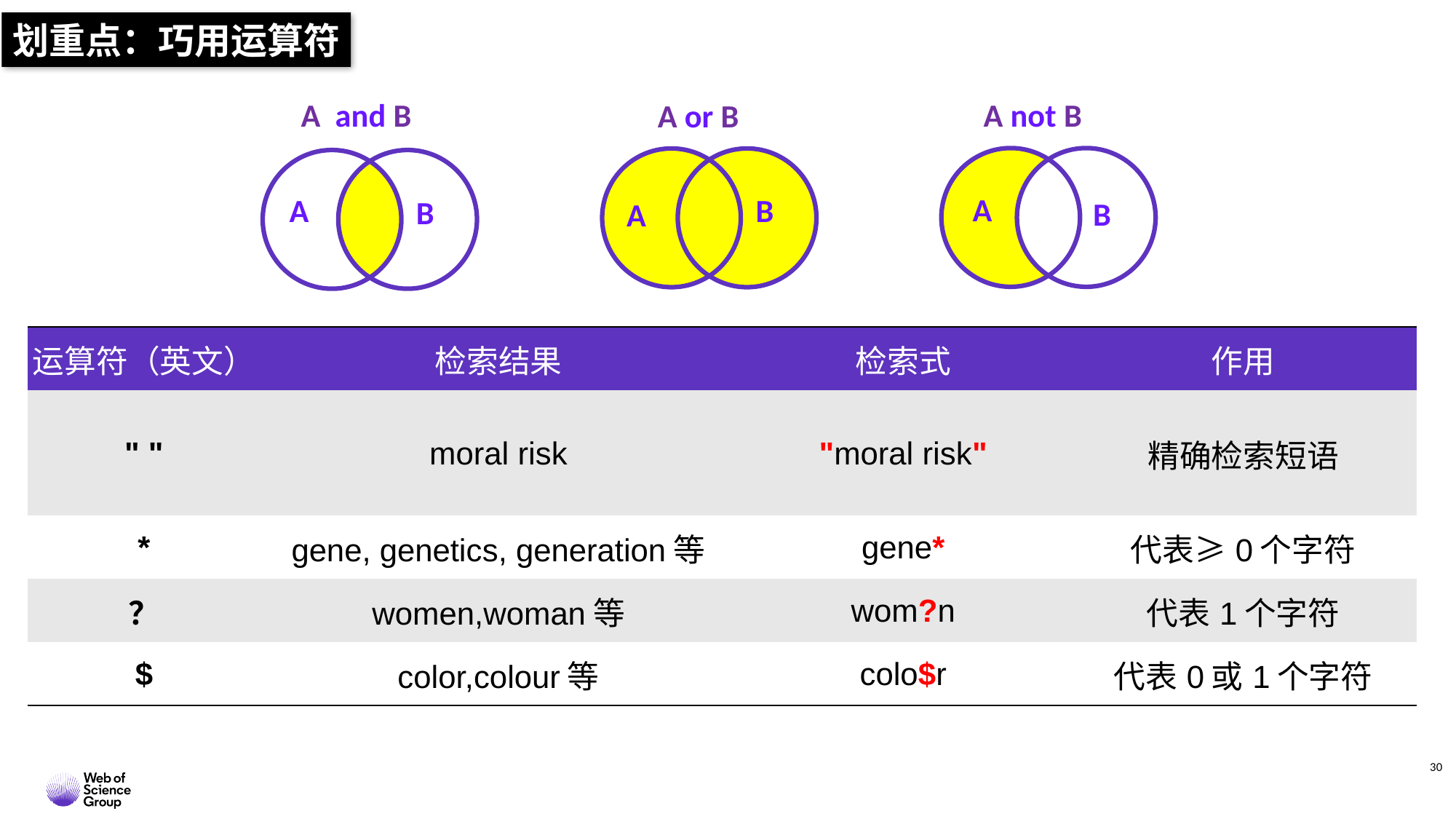

划重点：巧用运算符
A  and B
A not B
A or B

A
B

B
A

A
B
| 运算符（英文） | 检索结果 | 检索式 | 作用 |
| --- | --- | --- | --- |
| " " | moral risk | "moral risk" | 精确检索短语 |
| \* | gene, genetics, generation等 | gene\* | 代表≥0个字符 |
| ？ | women,woman等 | wom?n | 代表1个字符 |
| $ | color,colour等 | colo$r | 代表0或1个字符 |

30